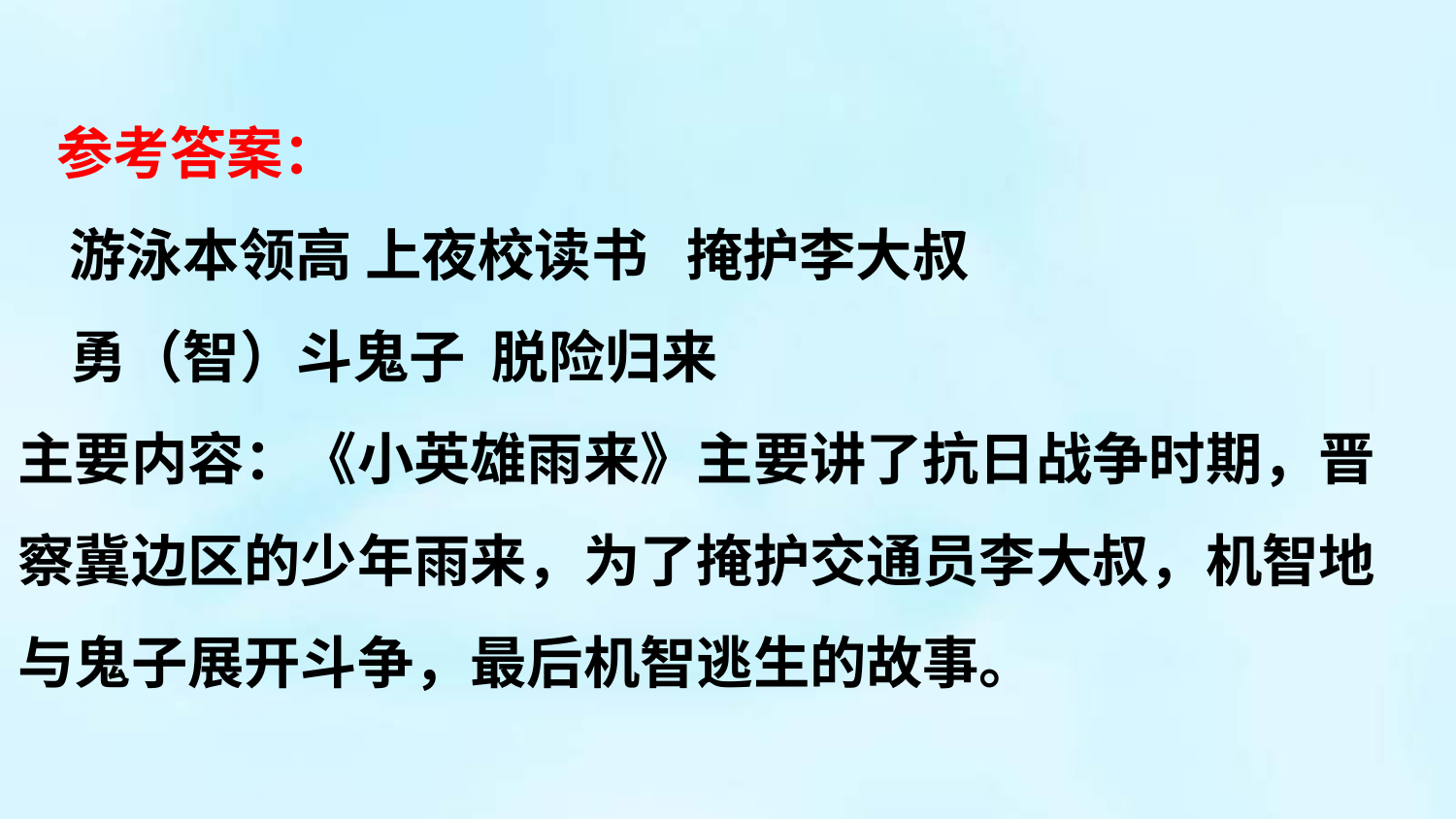

参考答案：
   游泳本领高 上夜校读书   掩护李大叔
   勇（智）斗鬼子  脱险归来
主要内容：《小英雄雨来》主要讲了抗日战争时期，晋察冀边区的少年雨来，为了掩护交通员李大叔，机智地与鬼子展开斗争，最后机智逃生的故事。